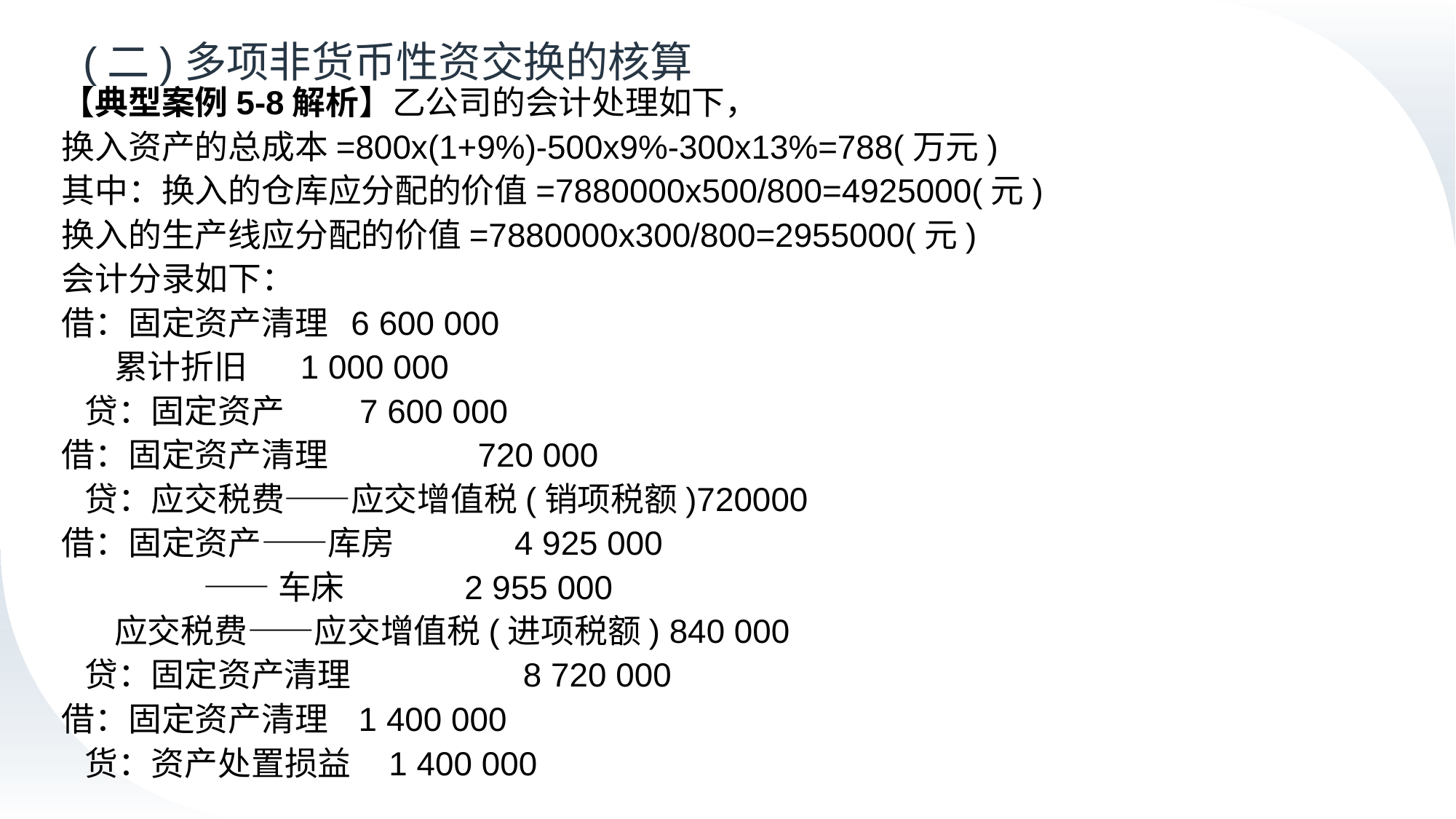

# (二)多项非货币性资交换的核算
【典型案例5-8解析】乙公司的会计处理如下，
换入资产的总成本=800x(1+9%)-500x9%-300x13%=788(万元)
其中：换入的仓库应分配的价值=7880000x500/800=4925000(元)
换入的生产线应分配的价值=7880000x300/800=2955000(元)
会计分录如下：
借：固定资产清理  6 600 000
      累计折旧      1 000 000
  贷：固定资产         7 600 000
借：固定资产清理                   720 000
  贷：应交税费——应交增值税(销项税额)720000
借：固定资产——库房               4 925 000
                   ——车床               2 955 000
      应交税费——应交增值税(进项税额) 840 000
  贷：固定资产清理                      8 720 000
借：固定资产清理   1 400 000
  货：资产处置损益    1 400 000